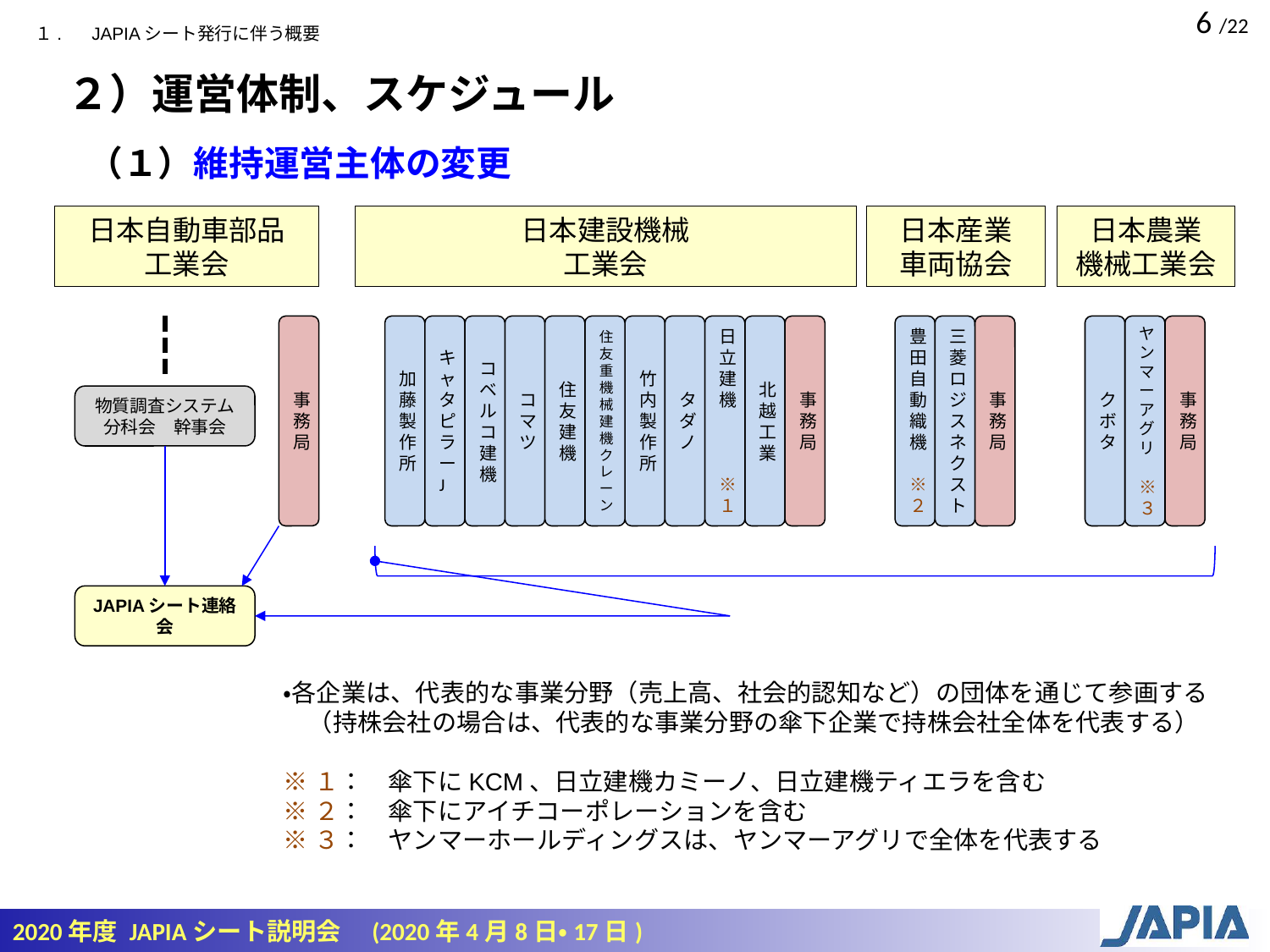

１.　 JAPIAシート発行に伴う概要
２）運営体制、スケジュール
（１）維持運営主体の変更

日本自動車部品
工業会
日本建設機械
工業会
日本産業
車両協会
日本農業
機械工業会
事務局
加藤製作所
キャタピラーJ
コベルコ建機
コマツ
住友建機
住友重機械建機クレーン
竹内製作所
タダノ
日立建機　　　※１
北越工業
事務局
豊田自動織機　※２
三菱ロジスネクスト
事務局
クボタ
ヤンマーアグリ　※３
事務局
物質調査システム
分科会　幹事会
JAPIAシート連絡会
・各企業は、代表的な事業分野（売上高、社会的認知など）の団体を通じて参画する
　（持株会社の場合は、代表的な事業分野の傘下企業で持株会社全体を代表する）

※１：　傘下にKCM、日立建機カミーノ、日立建機ティエラを含む
※２：　傘下にアイチコーポレーションを含む
※３：　ヤンマーホールディングスは、ヤンマーアグリで全体を代表する